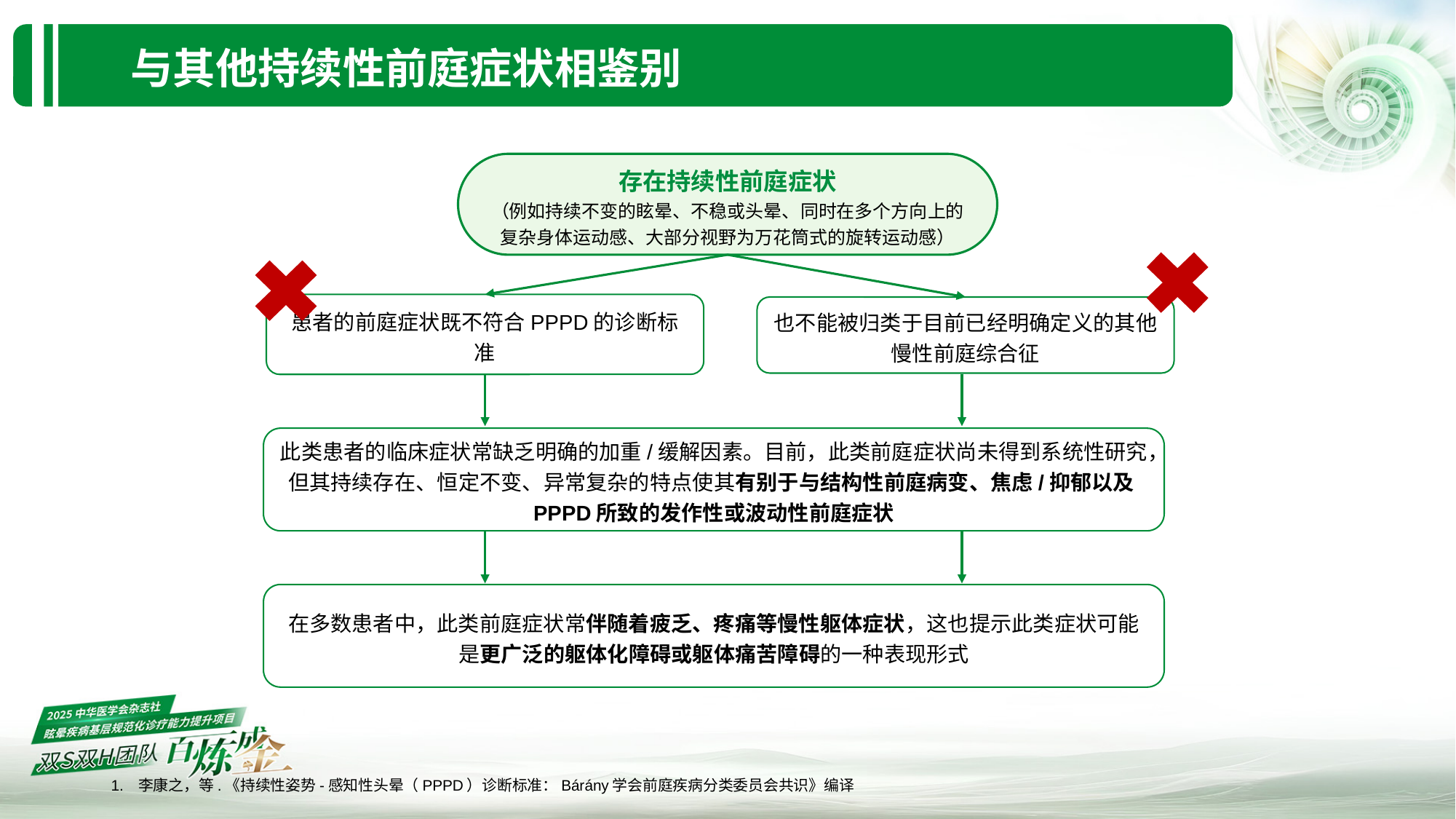

与其他持续性前庭症状相鉴别
存在持续性前庭症状
（例如持续不变的眩晕、不稳或头晕、同时在多个方向上的复杂身体运动感、大部分视野为万花筒式的旋转运动感）

患者的前庭症状既不符合PPPD的诊断标准
也不能被归类于目前已经明确定义的其他慢性前庭综合征
此类患者的临床症状常缺乏明确的加重/缓解因素。目前，此类前庭症状尚未得到系统性研究，但其持续存在、恒定不变、异常复杂的特点使其有别于与结构性前庭病变、焦虑/抑郁以及PPPD所致的发作性或波动性前庭症状
在多数患者中，此类前庭症状常伴随着疲乏、疼痛等慢性躯体症状，这也提示此类症状可能是更广泛的躯体化障碍或躯体痛苦障碍的一种表现形式
李康之，等.《持续性姿势-感知性头晕（PPPD）诊断标准：Bárány学会前庭疾病分类委员会共识》编译